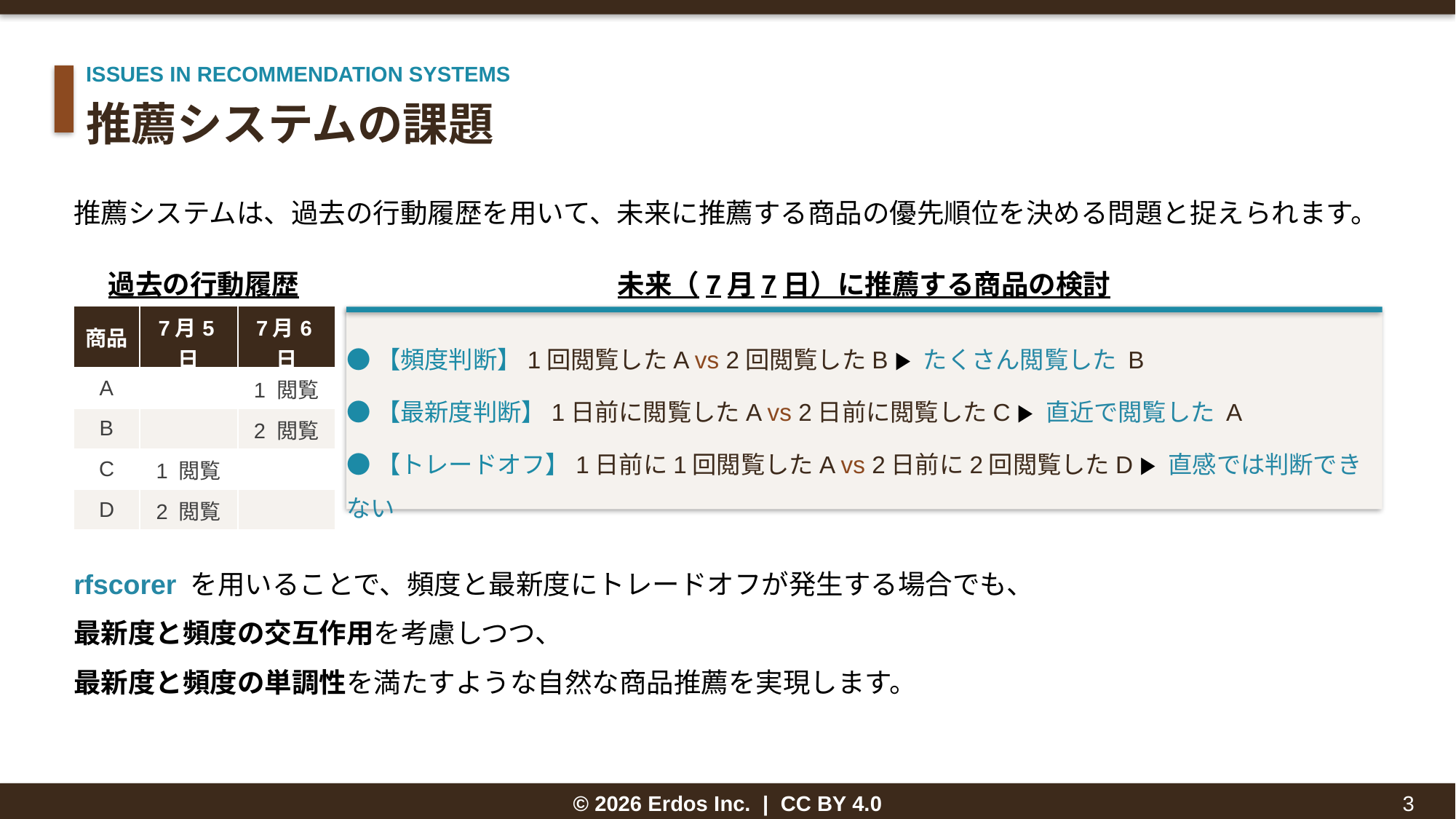

ISSUES IN RECOMMENDATION SYSTEMS
推薦システムの課題

推薦システムは、過去の行動履歴を用いて、未来に推薦する商品の優先順位を決める問題と捉えられます。

rfscorer を用いることで、頻度と最新度にトレードオフが発生する場合でも、
最新度と頻度の交互作用を考慮しつつ、
最新度と頻度の単調性を満たすような自然な商品推薦を実現します。
過去の行動履歴
未来（7月7日）に推薦する商品の検討
| 商品 | 7月5日 | 7月6日 |
| --- | --- | --- |
| A |  | 1 閲覧 |
| B |  | 2 閲覧 |
| C | 1 閲覧 |  |
| D | 2 閲覧 |  |

●【頻度判断】1回閲覧したA vs 2回閲覧したB ▶ たくさん閲覧した B
●【最新度判断】1日前に閲覧したA vs 2日前に閲覧したC ▶ 直近で閲覧した A
●【トレードオフ】1日前に1回閲覧したA vs 2日前に2回閲覧したD ▶ 直感では判断できない

© 2026 Erdos Inc.  |  CC BY 4.0
3